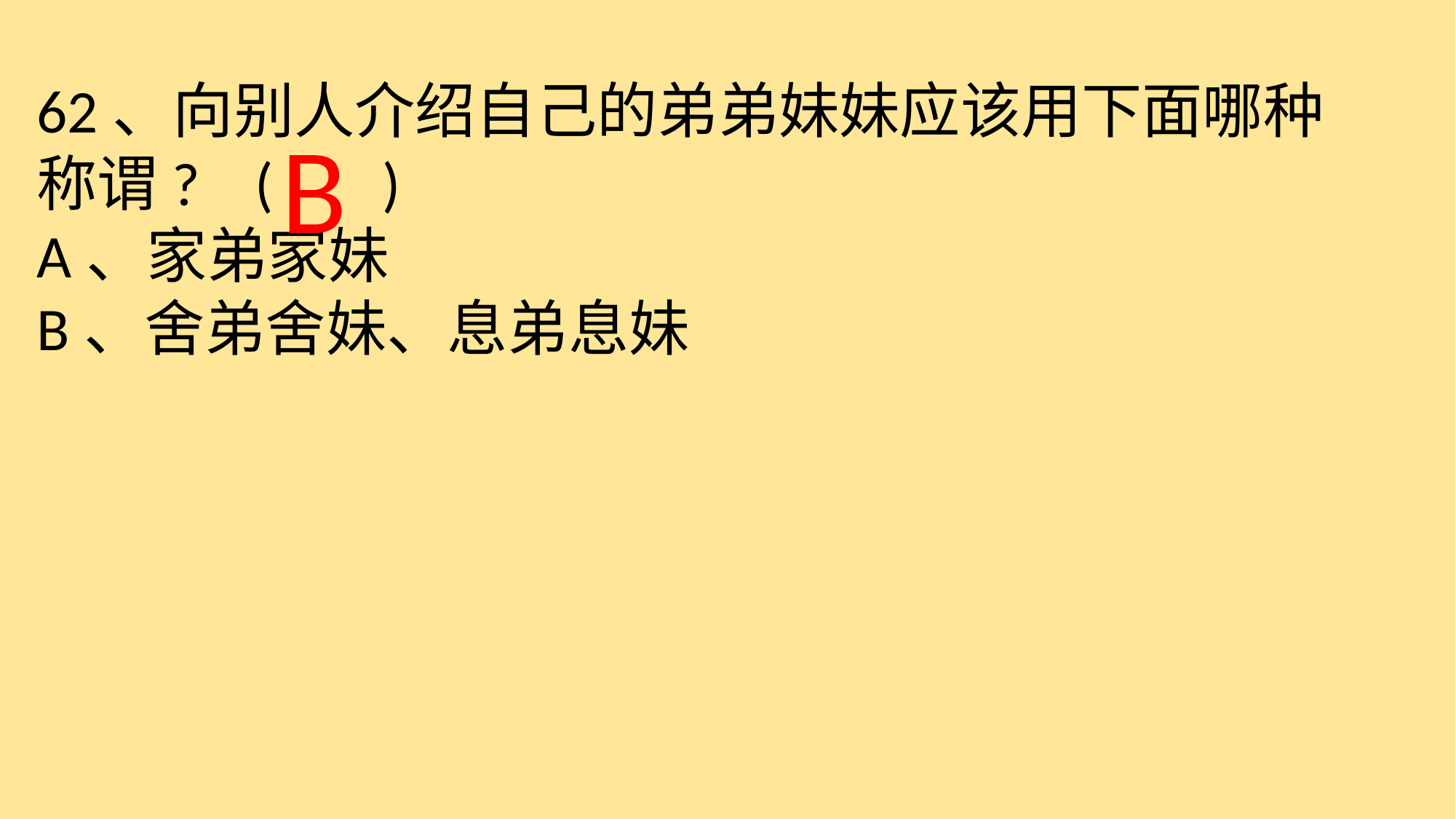

62、向别人介绍自己的弟弟妹妹应该用下面哪种称谓?    (        )
A、家弟家妹
B、舍弟舍妹、息弟息妹
  B